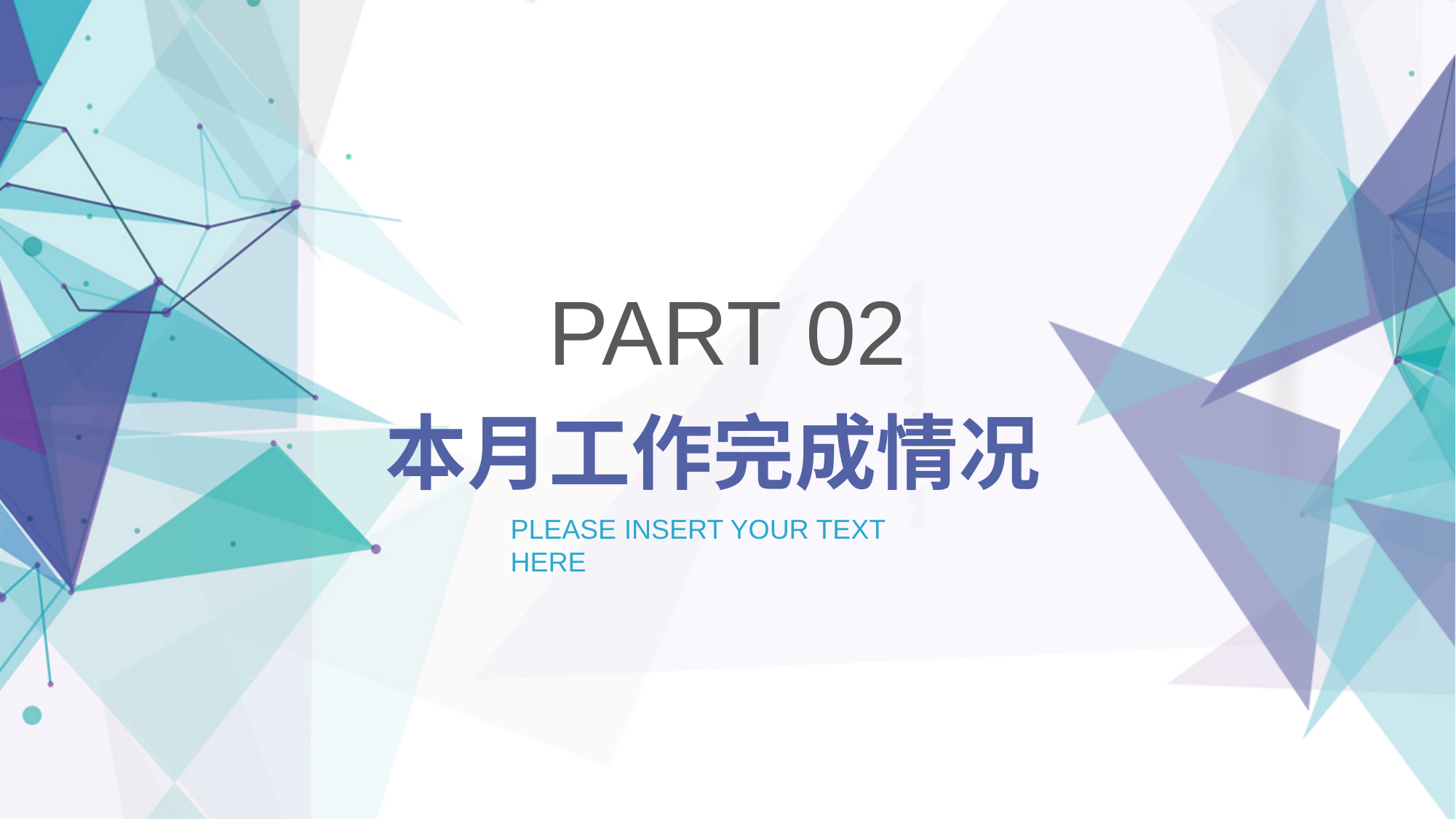

PART 02
本月工作完成情况
PLEASE INSERT YOUR TEXT HERE